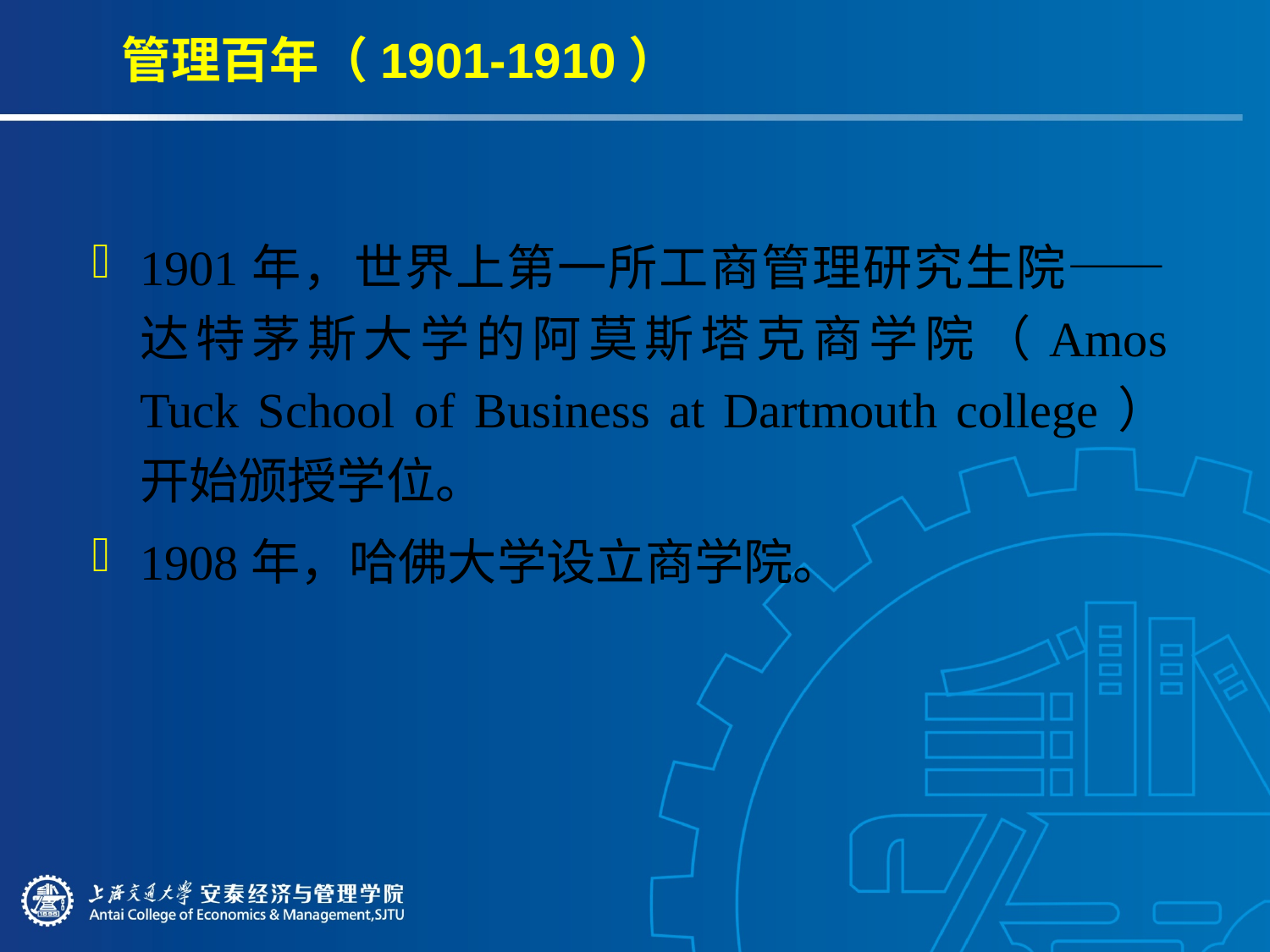

# 管理百年（1901-1910）
1901年，世界上第一所工商管理研究生院——达特茅斯大学的阿莫斯塔克商学院（Amos Tuck School of Business at Dartmouth college）开始颁授学位。
1908年，哈佛大学设立商学院。